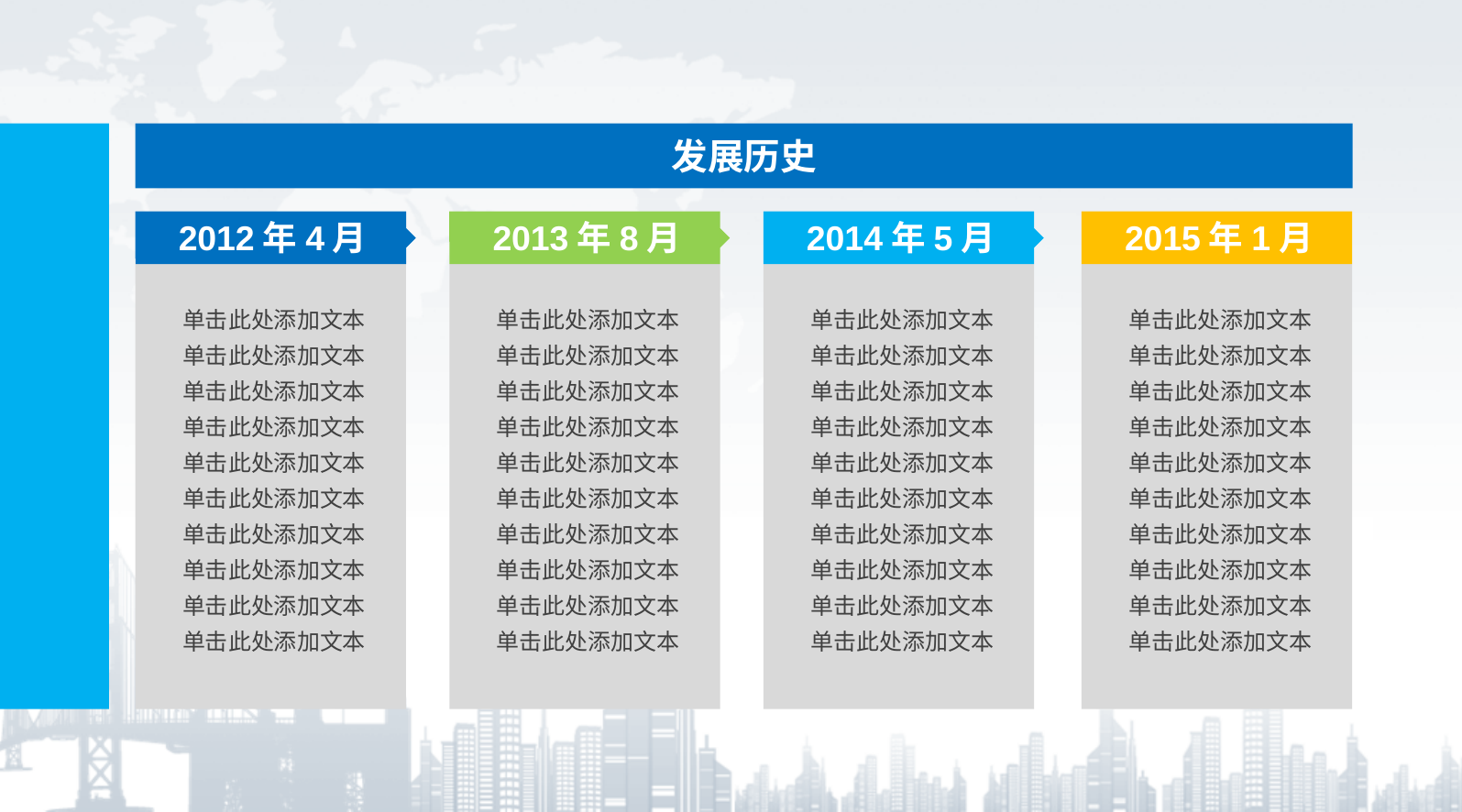

发展历史

2012年4月
单击此处添加文本
单击此处添加文本
单击此处添加文本
单击此处添加文本
单击此处添加文本
单击此处添加文本
单击此处添加文本
单击此处添加文本
单击此处添加文本
单击此处添加文本

2013年8月
单击此处添加文本
单击此处添加文本
单击此处添加文本
单击此处添加文本
单击此处添加文本
单击此处添加文本
单击此处添加文本
单击此处添加文本
单击此处添加文本
单击此处添加文本

2014年5月
单击此处添加文本
单击此处添加文本
单击此处添加文本
单击此处添加文本
单击此处添加文本
单击此处添加文本
单击此处添加文本
单击此处添加文本
单击此处添加文本
单击此处添加文本

2015年1月
单击此处添加文本
单击此处添加文本
单击此处添加文本
单击此处添加文本
单击此处添加文本
单击此处添加文本
单击此处添加文本
单击此处添加文本
单击此处添加文本
单击此处添加文本